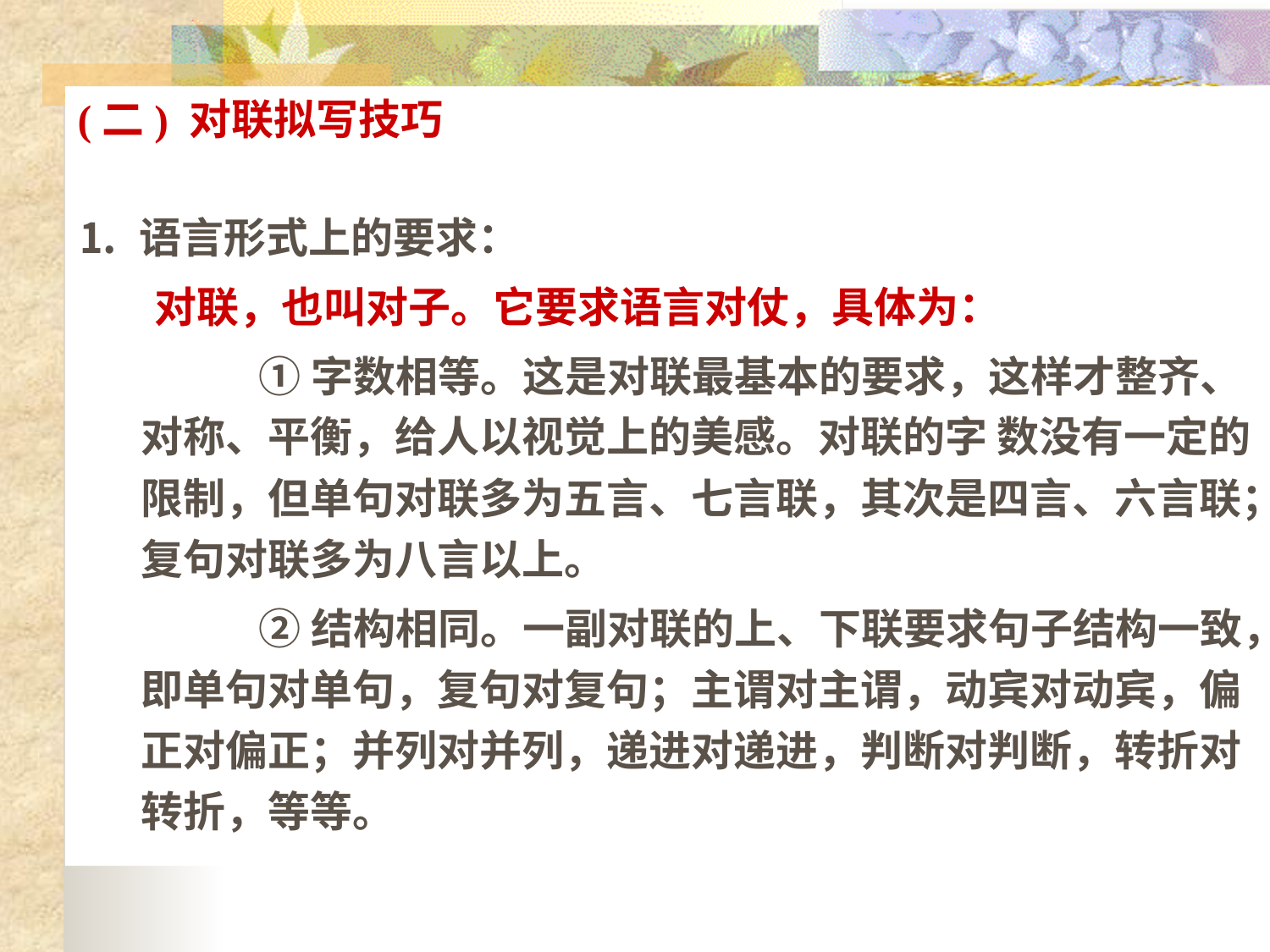

# (二) 对联拟写技巧

⒈ 语言形式上的要求：
       对联，也叫对子。它要求语言对仗，具体为：
                   ①字数相等。这是对联最基本的要求，这样才整齐、对称、平衡，给人以视觉上的美感。对联的字 数没有一定的限制，但单句对联多为五言、七言联，其次是四言、六言联；复句对联多为八言以上。
                   ②结构相同。一副对联的上、下联要求句子结构一致，即单句对单句，复句对复句；主谓对主谓，动宾对动宾，偏正对偏正；并列对并列，递进对递进，判断对判断，转折对转折，等等。